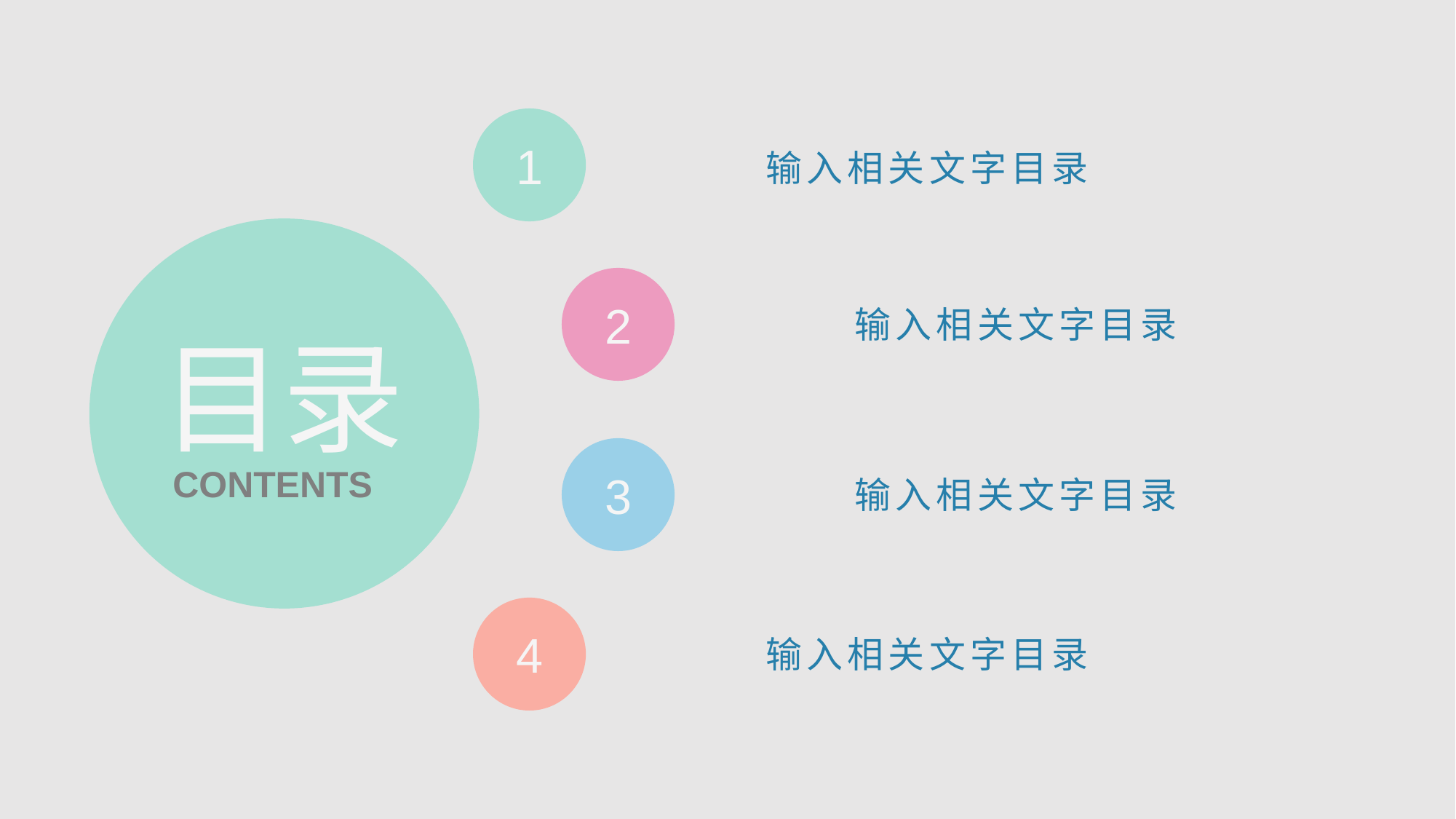

1
输入相关文字目录

2
输入相关文字目录
目录
CONTENTS
3
输入相关文字目录
4
输入相关文字目录